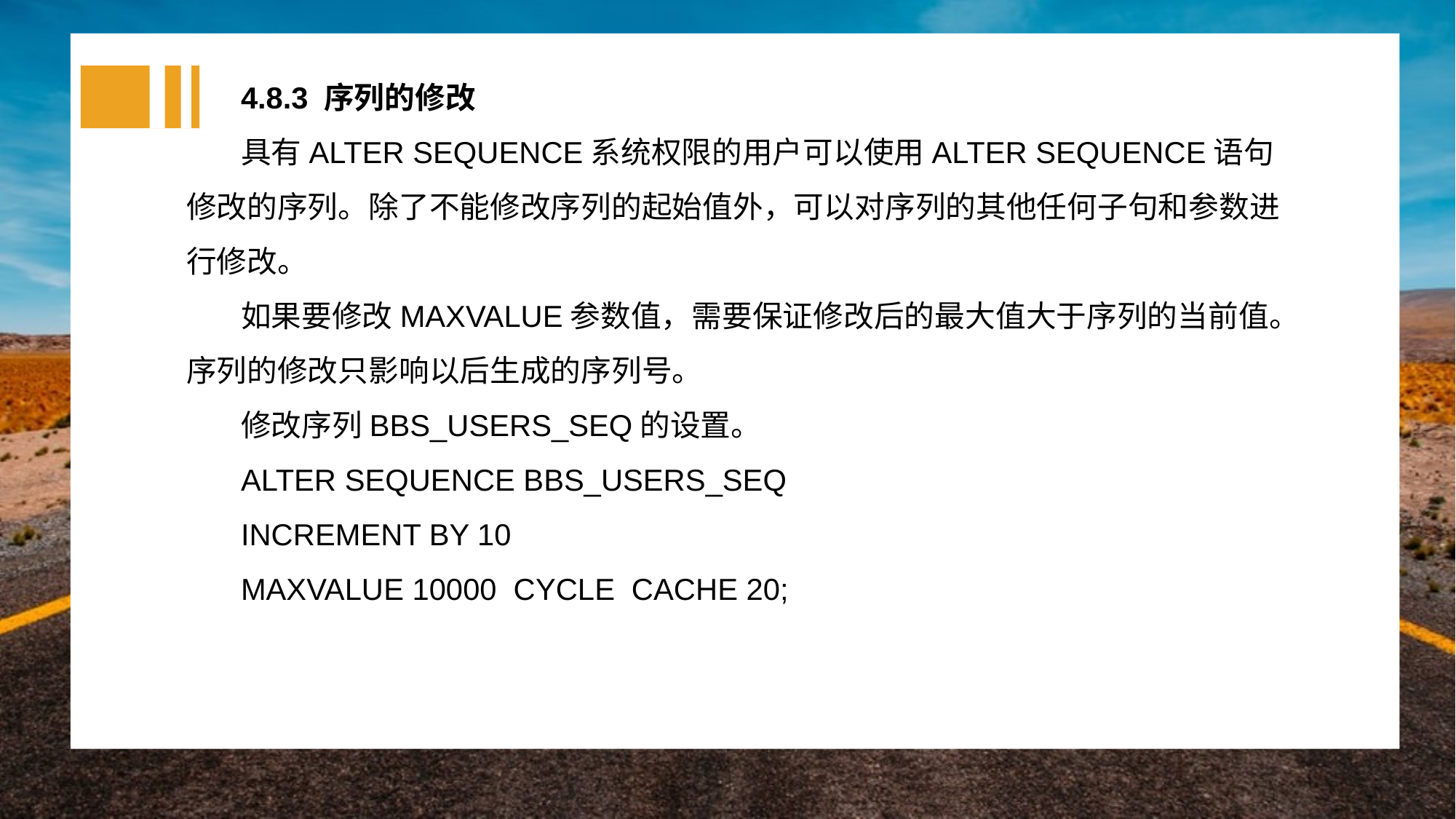

4.8.3 序列的修改
具有ALTER SEQUENCE系统权限的用户可以使用ALTER SEQUENCE语句修改的序列。除了不能修改序列的起始值外，可以对序列的其他任何子句和参数进行修改。
如果要修改MAXVALUE参数值，需要保证修改后的最大值大于序列的当前值。序列的修改只影响以后生成的序列号。
修改序列BBS_USERS_SEQ的设置。
ALTER SEQUENCE BBS_USERS_SEQ
INCREMENT BY 10
MAXVALUE 10000  CYCLE  CACHE 20;